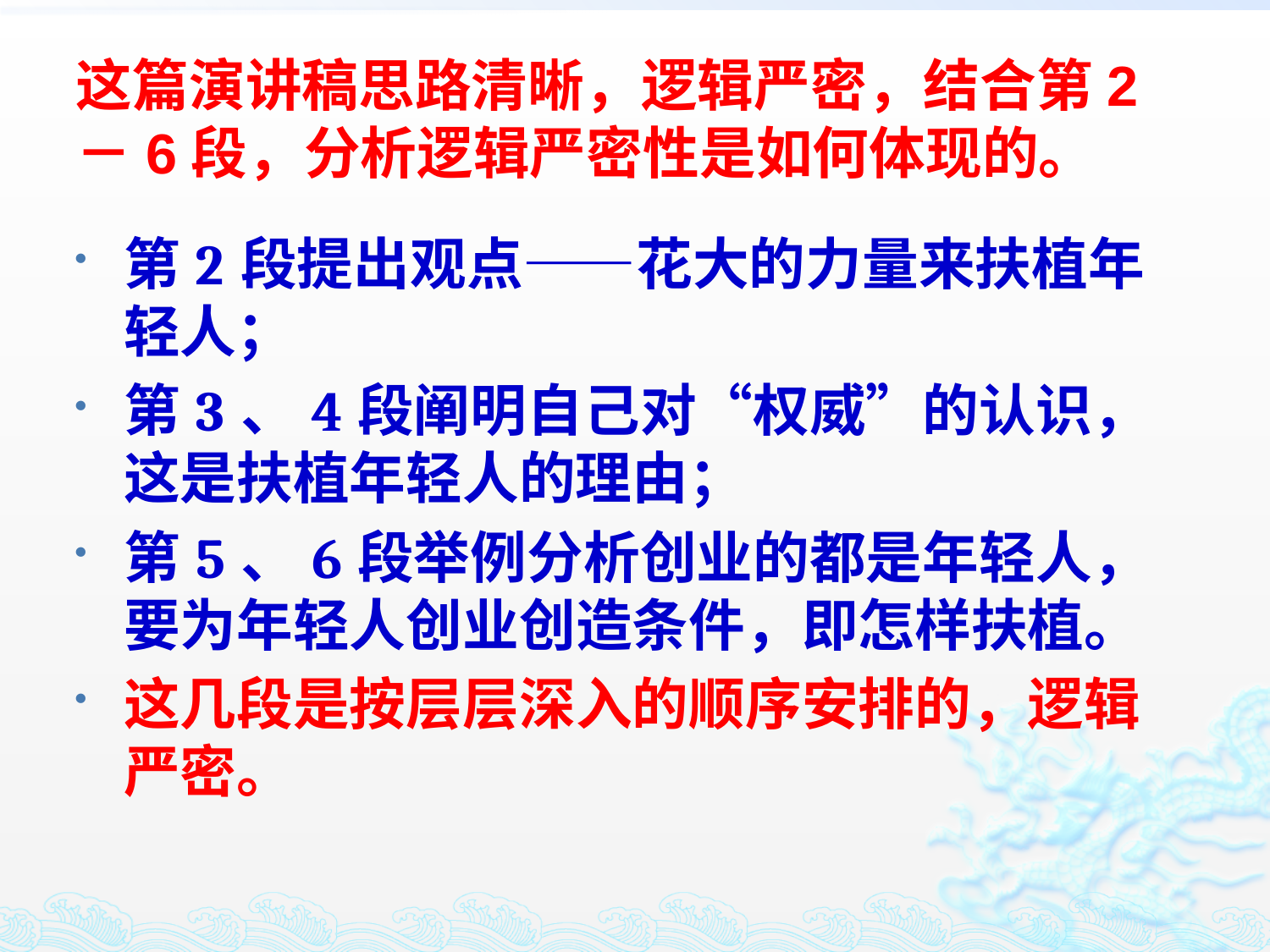

# 这篇演讲稿思路清晰，逻辑严密，结合第2－6段，分析逻辑严密性是如何体现的。
第2段提出观点——花大的力量来扶植年轻人；
第3、4段阐明自己对“权威”的认识，这是扶植年轻人的理由；
第5、6段举例分析创业的都是年轻人，要为年轻人创业创造条件，即怎样扶植。
这几段是按层层深入的顺序安排的，逻辑严密。